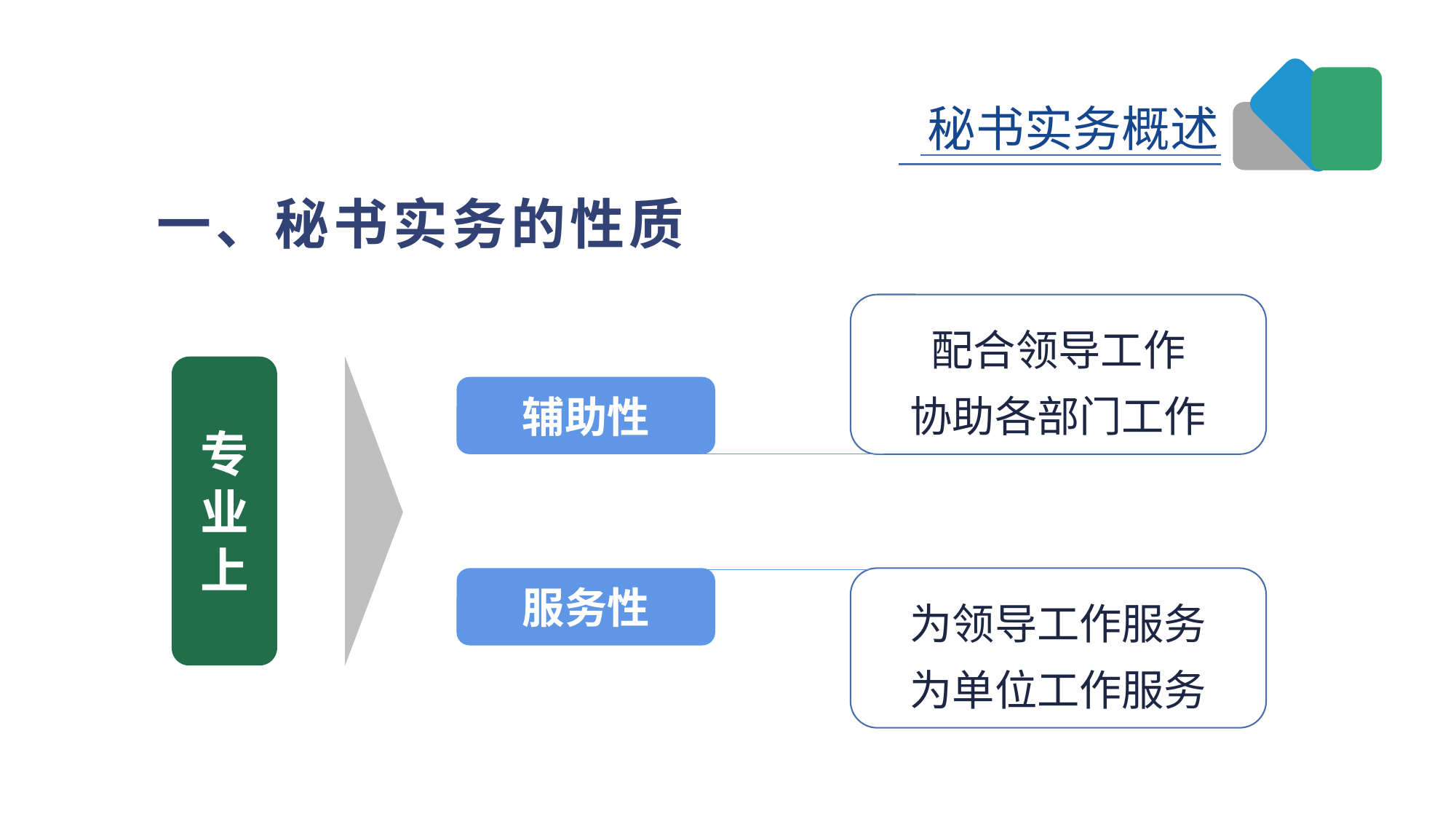

一、秘书实务的性质
配合领导工作
协助各部门工作
专业上
辅助性

服务性
为领导工作服务
为单位工作服务
13